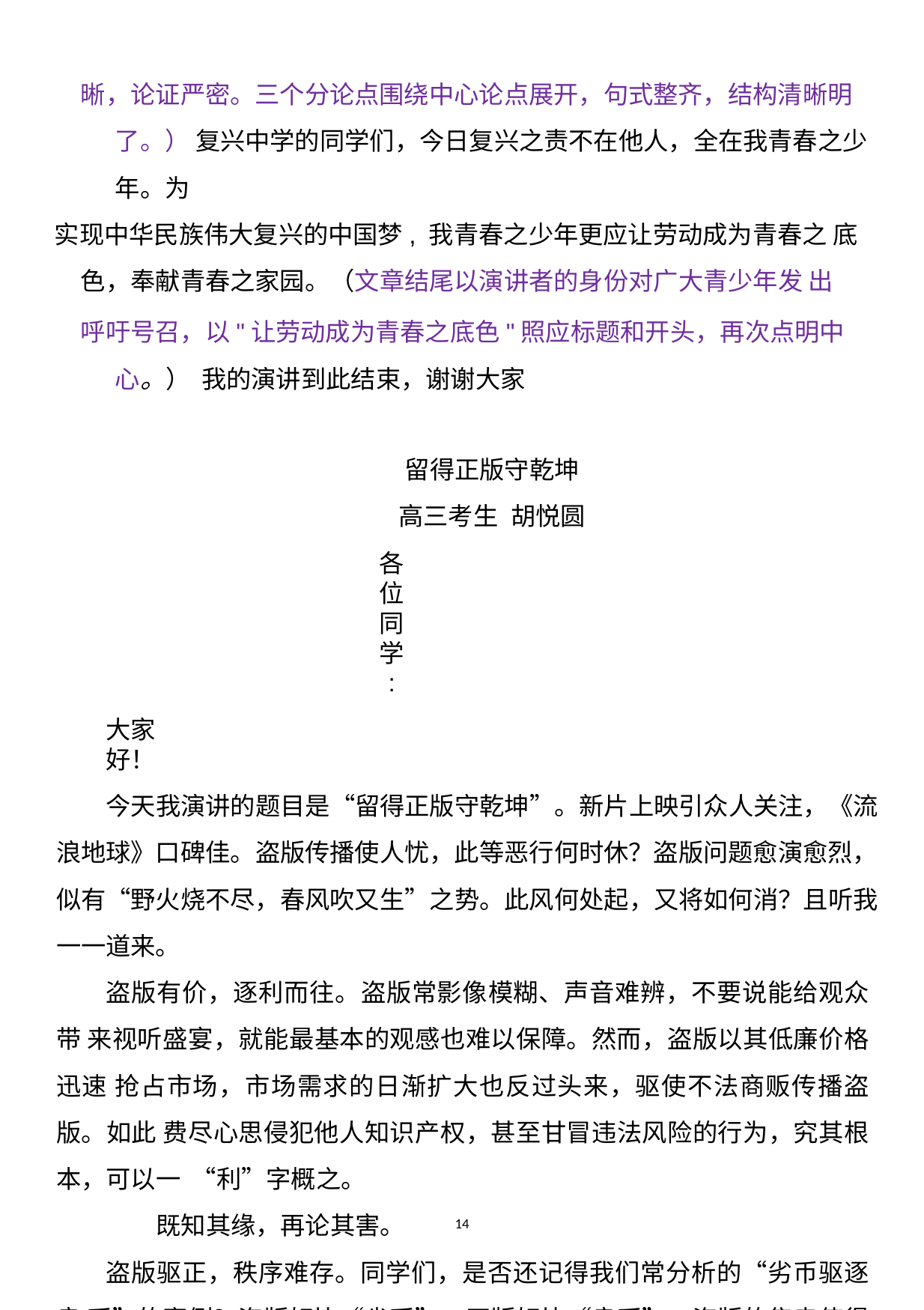

晰，论证严密。三个分论点围绕中心论点展开，句式整齐，结构清晰明了。） 复兴中学的同学们，今日复兴之责不在他人，全在我青春之少年。为
实现中华民族伟大复兴的中国梦, 我青春之少年更应让劳动成为青春之 底色，奉献青春之家园。（文章结尾以演讲者的身份对广大青少年发 出
呼吁号召，以"让劳动成为青春之底色"照应标题和开头，再次点明中心。）  我的演讲到此结束，谢谢大家

留得正版守乾坤 高三考生	胡悦圆
各位同学:
大家好！
今天我演讲的题目是“留得正版守乾坤”。新片上映引众人关注，《流 浪地球》口碑佳。盗版传播使人忧，此等恶行何时休？盗版问题愈演愈烈， 似有“野火烧不尽，春风吹又生”之势。此风何处起，又将如何消？且听我 一一道来。
盗版有价，逐利而往。盗版常影像模糊、声音难辨，不要说能给观众带 来视听盛宴，就能最基本的观感也难以保障。然而，盗版以其低廉价格迅速 抢占市场，市场需求的日渐扩大也反过头来，驱使不法商贩传播盗版。如此 费尽心思侵犯他人知识产权，甚至甘冒违法风险的行为，究其根本，可以一  “利”字概之。
既知其缘，再论其害。
盗版驱正，秩序难存。同学们，是否还记得我们常分析的“劣币驱逐良 币”的案例？盗版好比“劣币”，正版好比“良币”，盗版的售卖使得正常 的市场秩序被强制扰乱，侵蚀着正版的生存空间。盗版《流浪地球》售价低
14